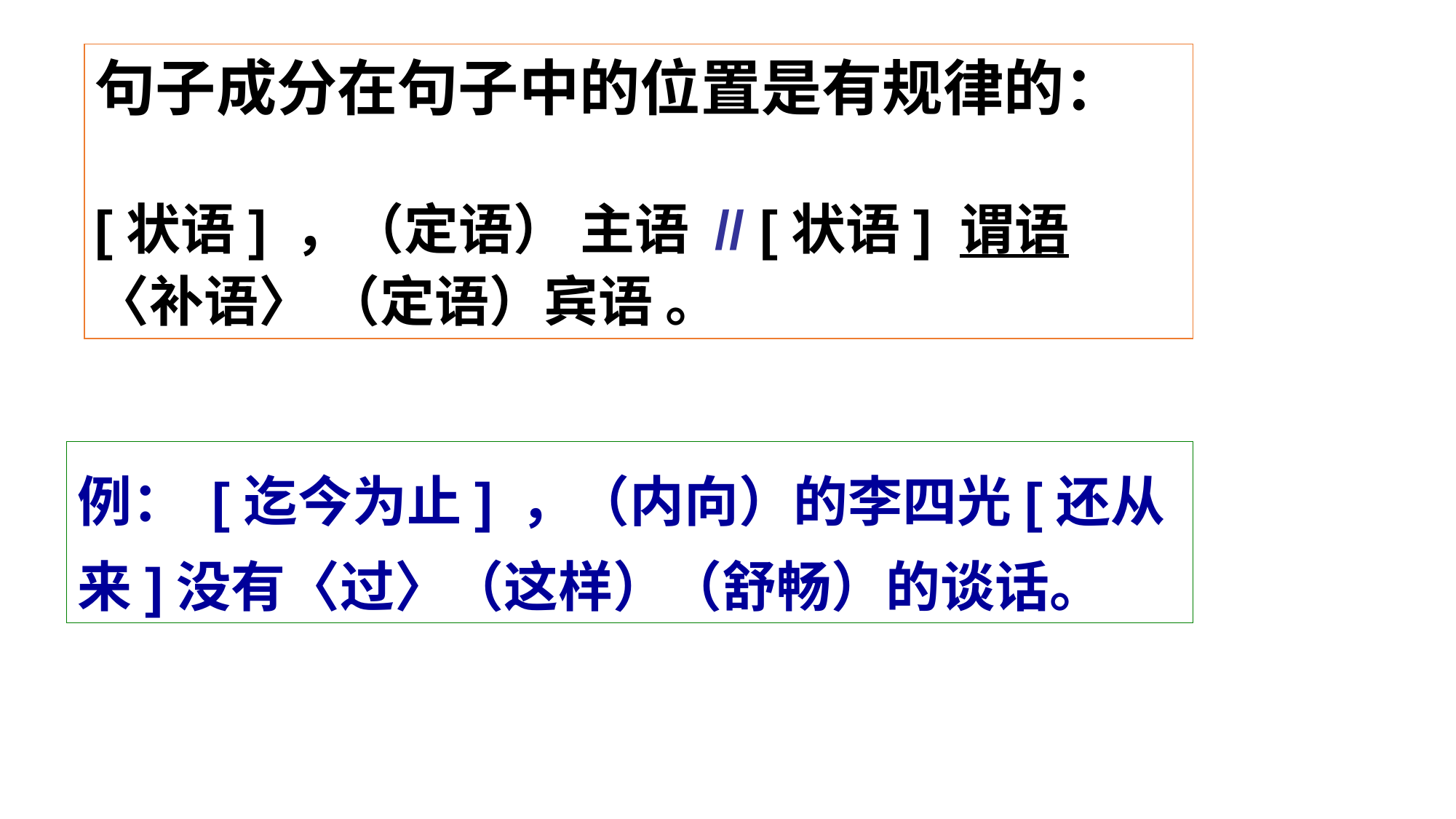

句子成分在句子中的位置是有规律的：

[状语] ，（定语） 主语 // [状语] 谓语 〈补语〉 （定语）宾语 。
例： [迄今为止] ，（内向）的李四光[还从来]没有〈过〉（这样）（舒畅）的谈话。